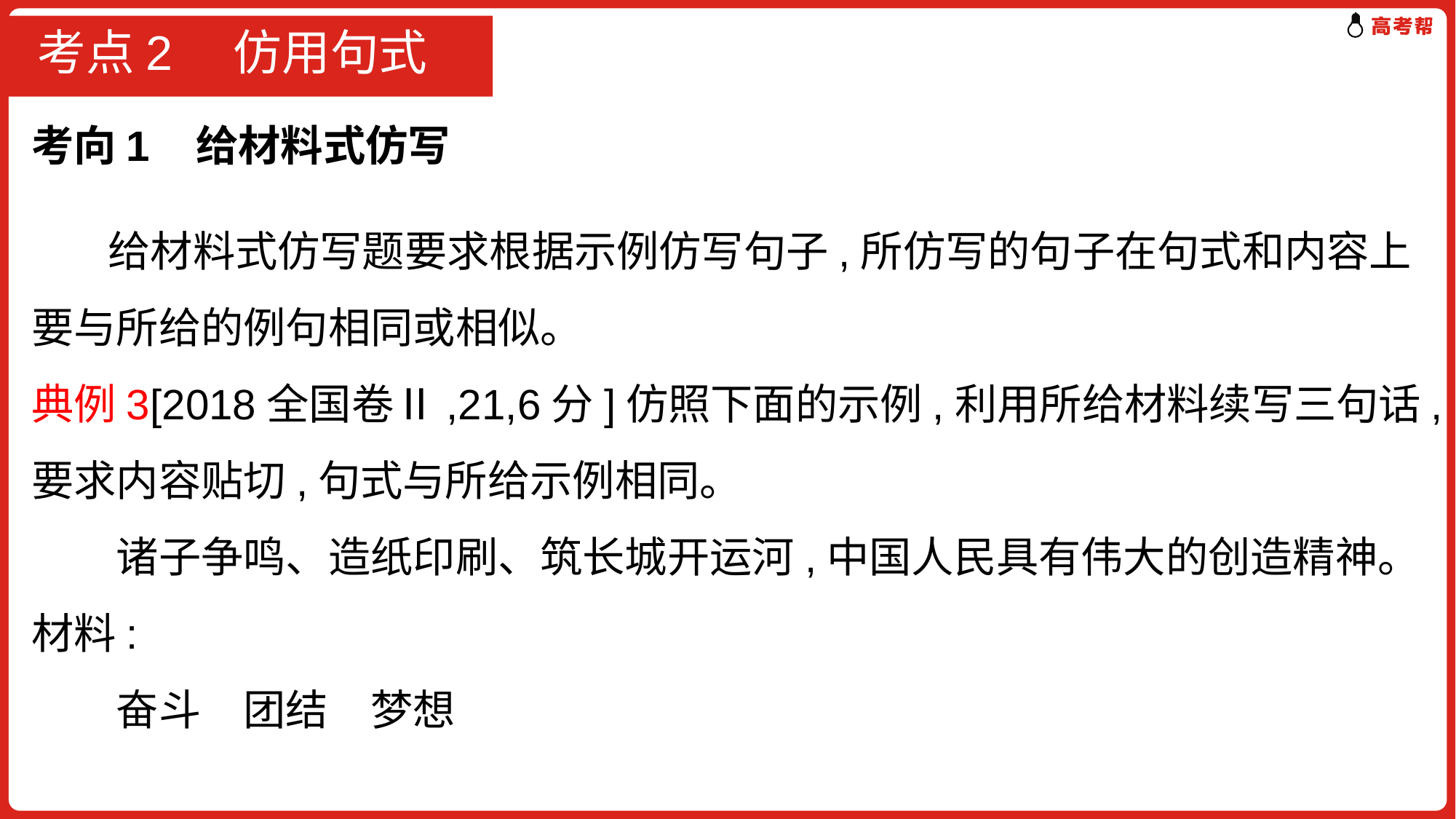

# 考点2　仿用句式
考向1   给材料式仿写
       给材料式仿写题要求根据示例仿写句子,所仿写的句子在句式和内容上要与所给的例句相同或相似。
典例3[2018全国卷Ⅱ,21,6分]仿照下面的示例,利用所给材料续写三句话,要求内容贴切,句式与所给示例相同。
　　诸子争鸣、造纸印刷、筑长城开运河,中国人民具有伟大的创造精神。
材料:
　　奋斗　团结　梦想